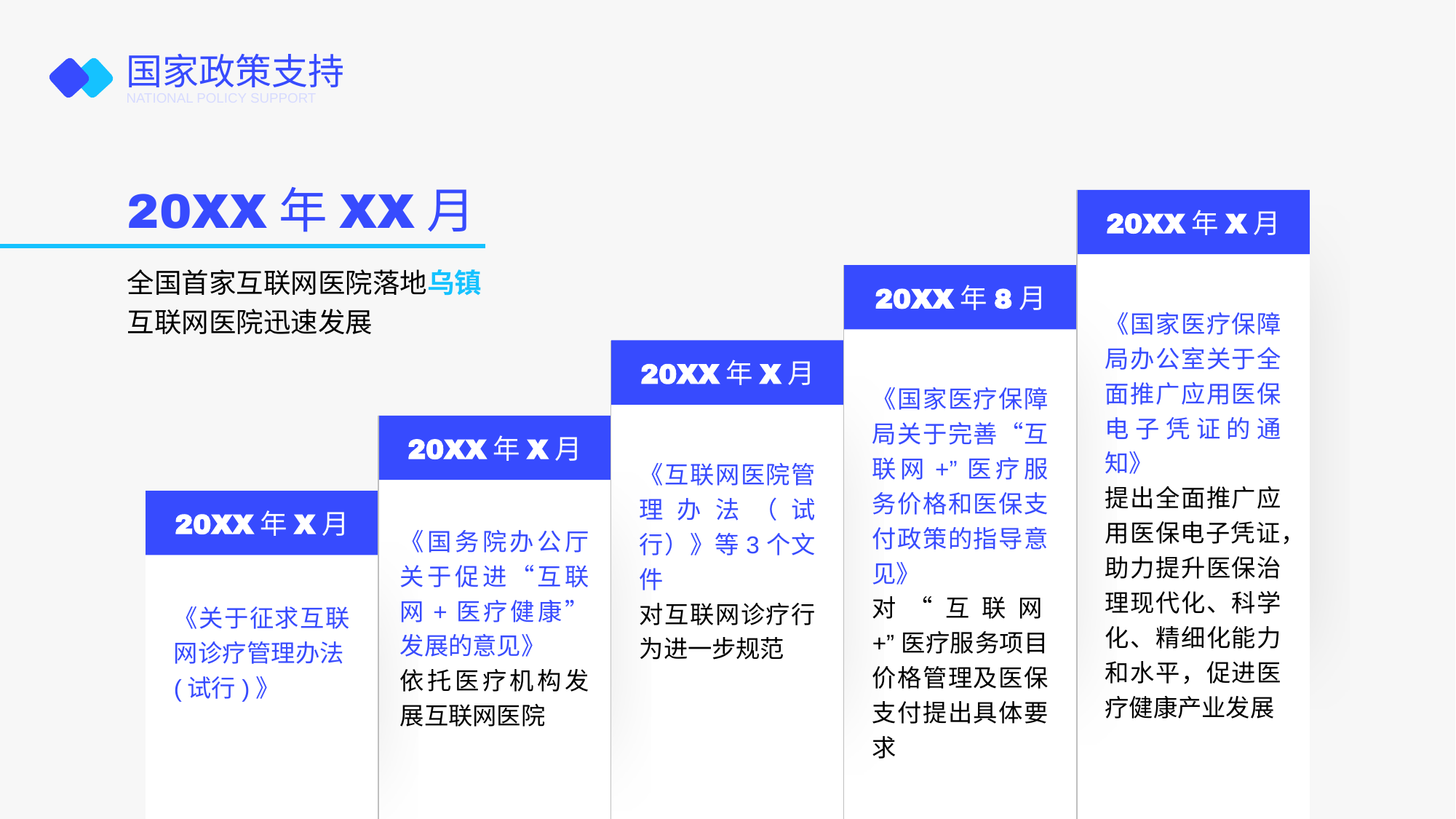

# 国家政策支持
NATIONAL POLICY SUPPORT
20XX年XX月
20XX年X月

全国首家互联网医院落地乌镇
互联网医院迅速发展
20XX年8月

《国家医疗保障局办公室关于全面推广应用医保电子凭证的通知》
提出全面推广应用医保电子凭证，助力提升医保治理现代化、科学化、精细化能力和水平，促进医疗健康产业发展
20XX年X月

《国家医疗保障局关于完善“互联网+”医疗服务价格和医保支付政策的指导意见》
对“互联网+”医疗服务项目价格管理及医保支付提出具体要求
20XX年X月
《互联网医院管理办法（试行）》等3个文件
对互联网诊疗行为进一步规范

20XX年X月
《国务院办公厅关于促进“互联网+医疗健康”发展的意见》
依托医疗机构发展互联网医院

《关于征求互联网诊疗管理办法(试行)》